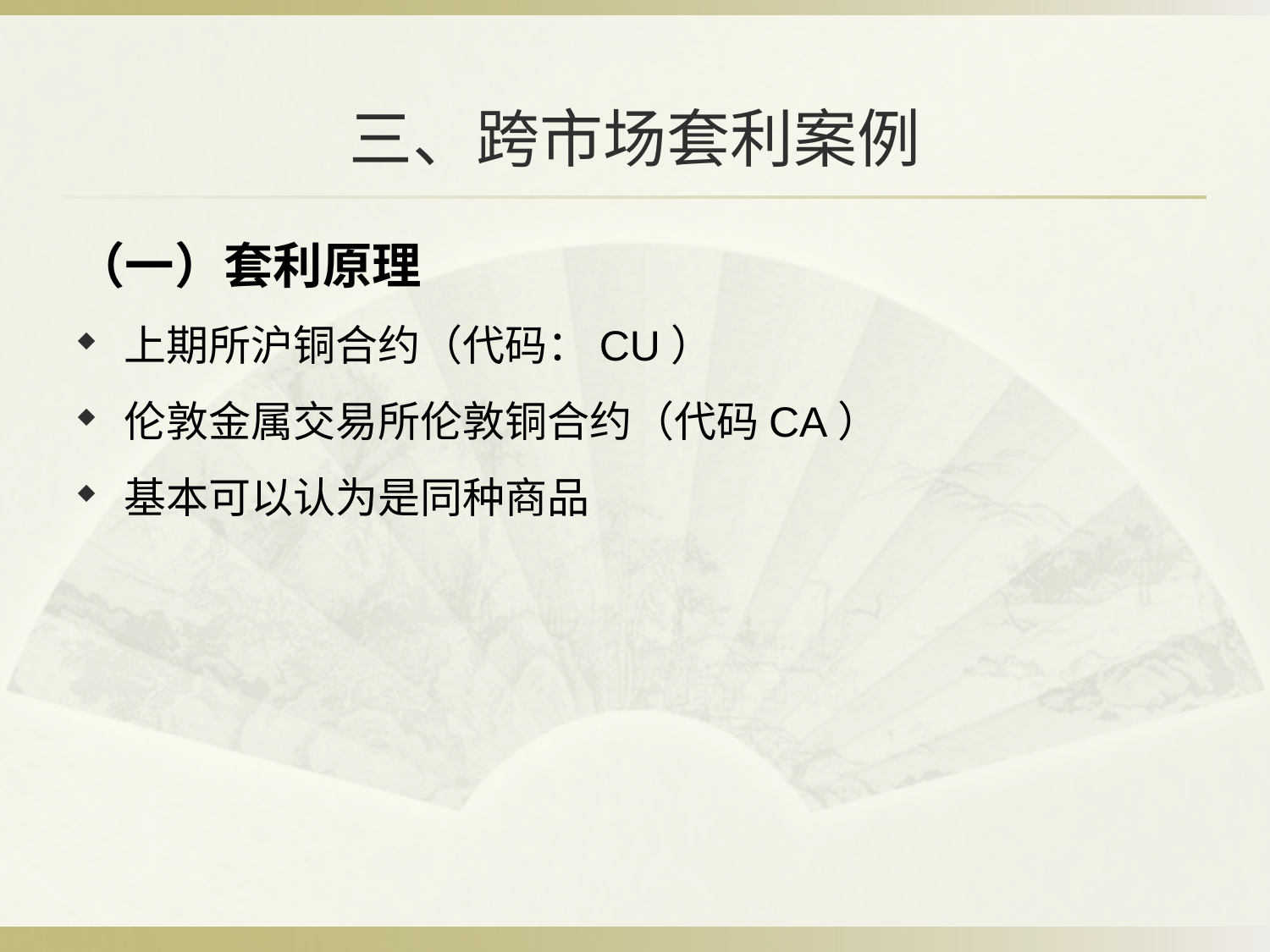

# 三、跨市场套利案例
（一）套利原理
上期所沪铜合约（代码：CU）
伦敦金属交易所伦敦铜合约（代码CA）
基本可以认为是同种商品